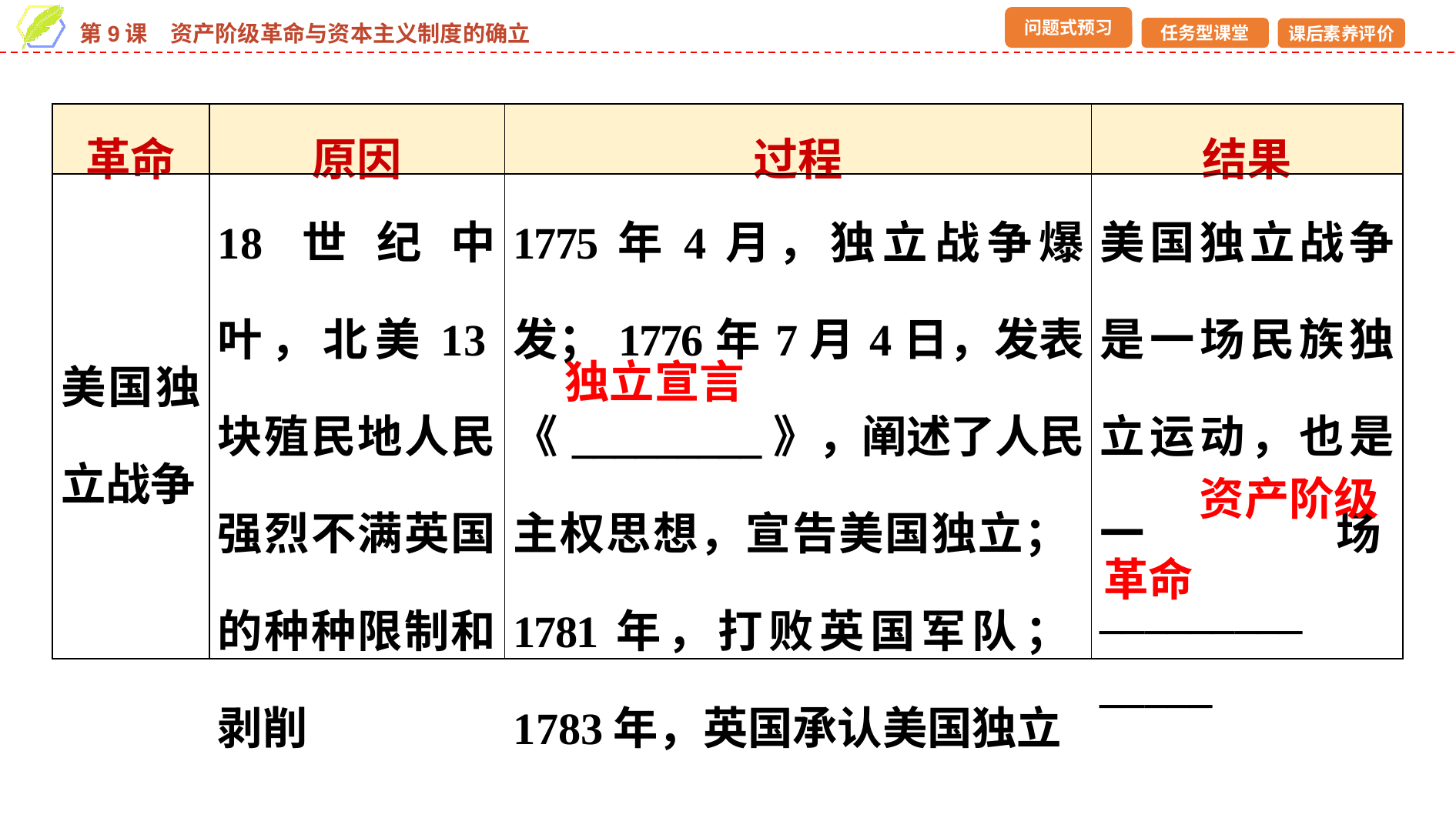

| 革命 | 原因 | 过程 | 结果 |
| --- | --- | --- | --- |
| 美国独立战争 | 18世纪中叶，北美13块殖民地人民强烈不满英国的种种限制和剥削 | 1775年4月，独立战争爆发；1776年7月4日，发表《\_\_\_\_\_\_\_\_\_》，阐述了人民主权思想，宣告美国独立；1781年，打败英国军队；1783年，英国承认美国独立 | 美国独立战争是一场民族独立运动，也是一场\_\_\_\_\_\_\_\_\_ \_\_\_\_\_ |
独立宣言
资产阶级
革命